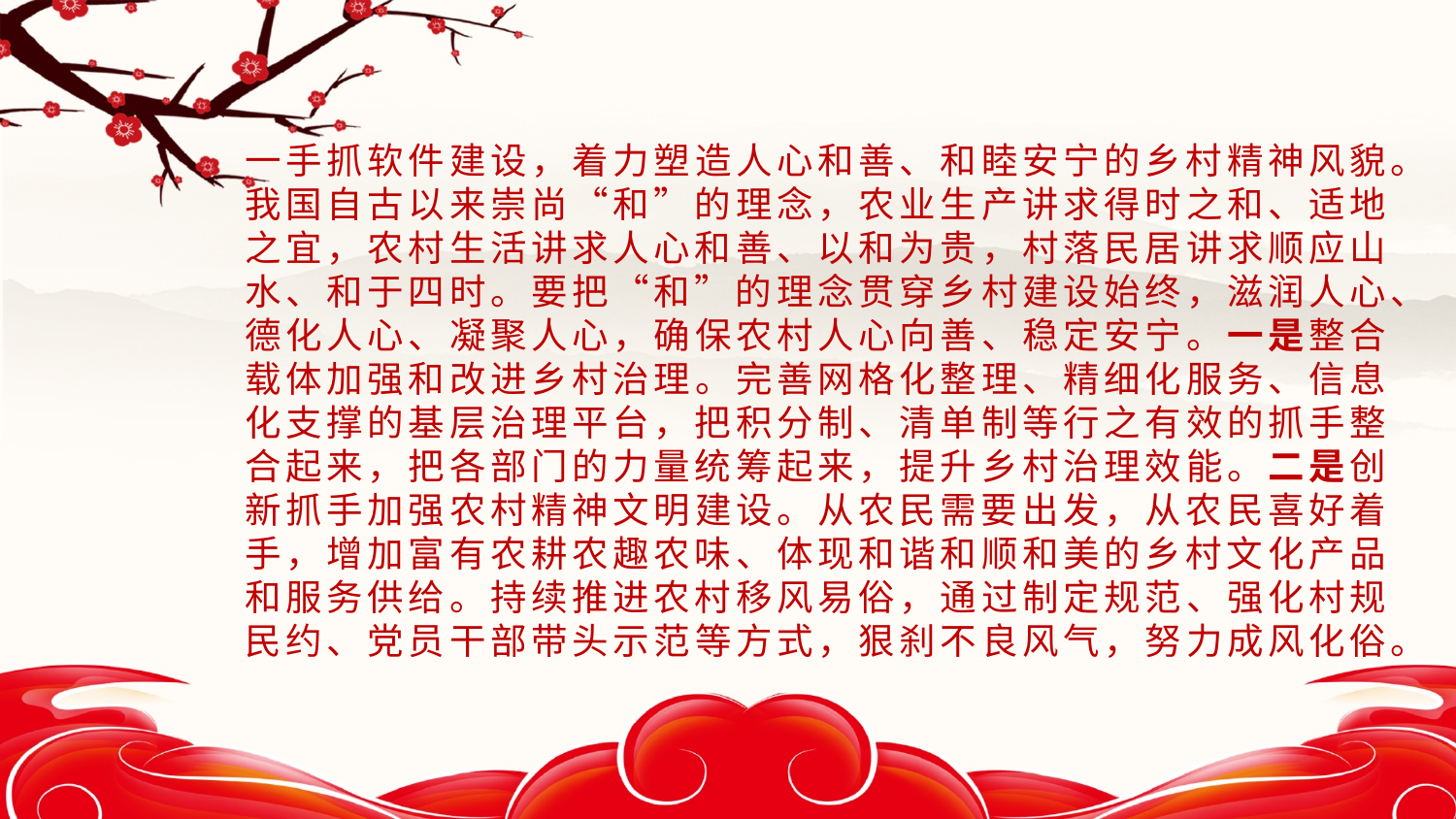

一手抓软件建设，着力塑造人心和善、和睦安宁的乡村精神风貌。我国自古以来崇尚“和”的理念，农业生产讲求得时之和、适地之宜，农村生活讲求人心和善、以和为贵，村落民居讲求顺应山水、和于四时。要把“和”的理念贯穿乡村建设始终，滋润人心、德化人心、凝聚人心，确保农村人心向善、稳定安宁。一是整合载体加强和改进乡村治理。完善网格化整理、精细化服务、信息化支撑的基层治理平台，把积分制、清单制等行之有效的抓手整合起来，把各部门的力量统筹起来，提升乡村治理效能。二是创新抓手加强农村精神文明建设。从农民需要出发，从农民喜好着手，增加富有农耕农趣农味、体现和谐和顺和美的乡村文化产品和服务供给。持续推进农村移风易俗，通过制定规范、强化村规民约、党员干部带头示范等方式，狠刹不良风气，努力成风化俗。